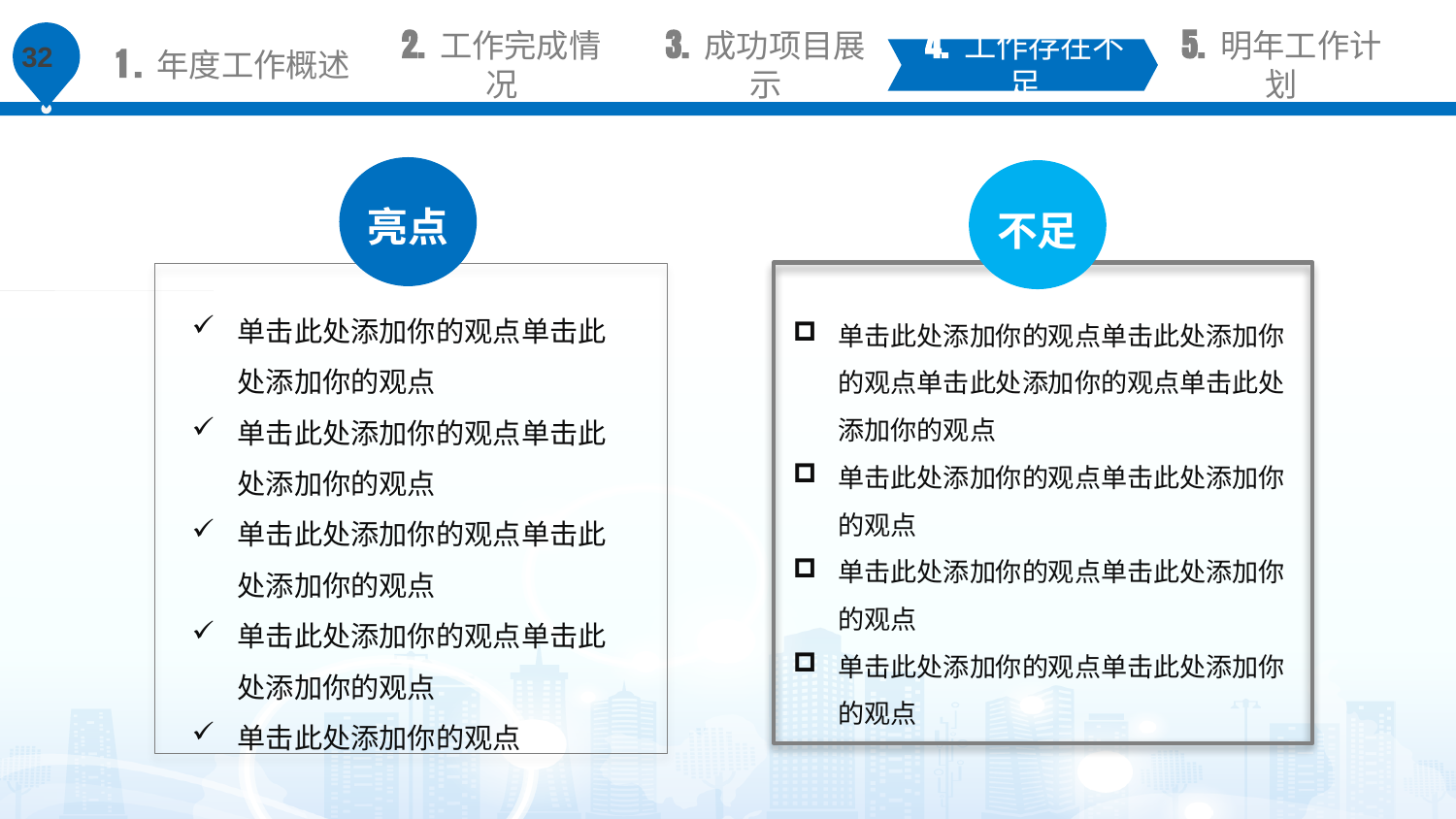

1 . 年度工作概述
2. 工作完成情况
3. 成功项目展示
4. 工作存在不足
5. 明年工作计划
亮点
不足

单击此处添加你的观点单击此处添加你的观点
单击此处添加你的观点单击此处添加你的观点
单击此处添加你的观点单击此处添加你的观点
单击此处添加你的观点单击此处添加你的观点
单击此处添加你的观点
单击此处添加你的观点单击此处添加你的观点单击此处添加你的观点单击此处添加你的观点
单击此处添加你的观点单击此处添加你的观点
单击此处添加你的观点单击此处添加你的观点
单击此处添加你的观点单击此处添加你的观点